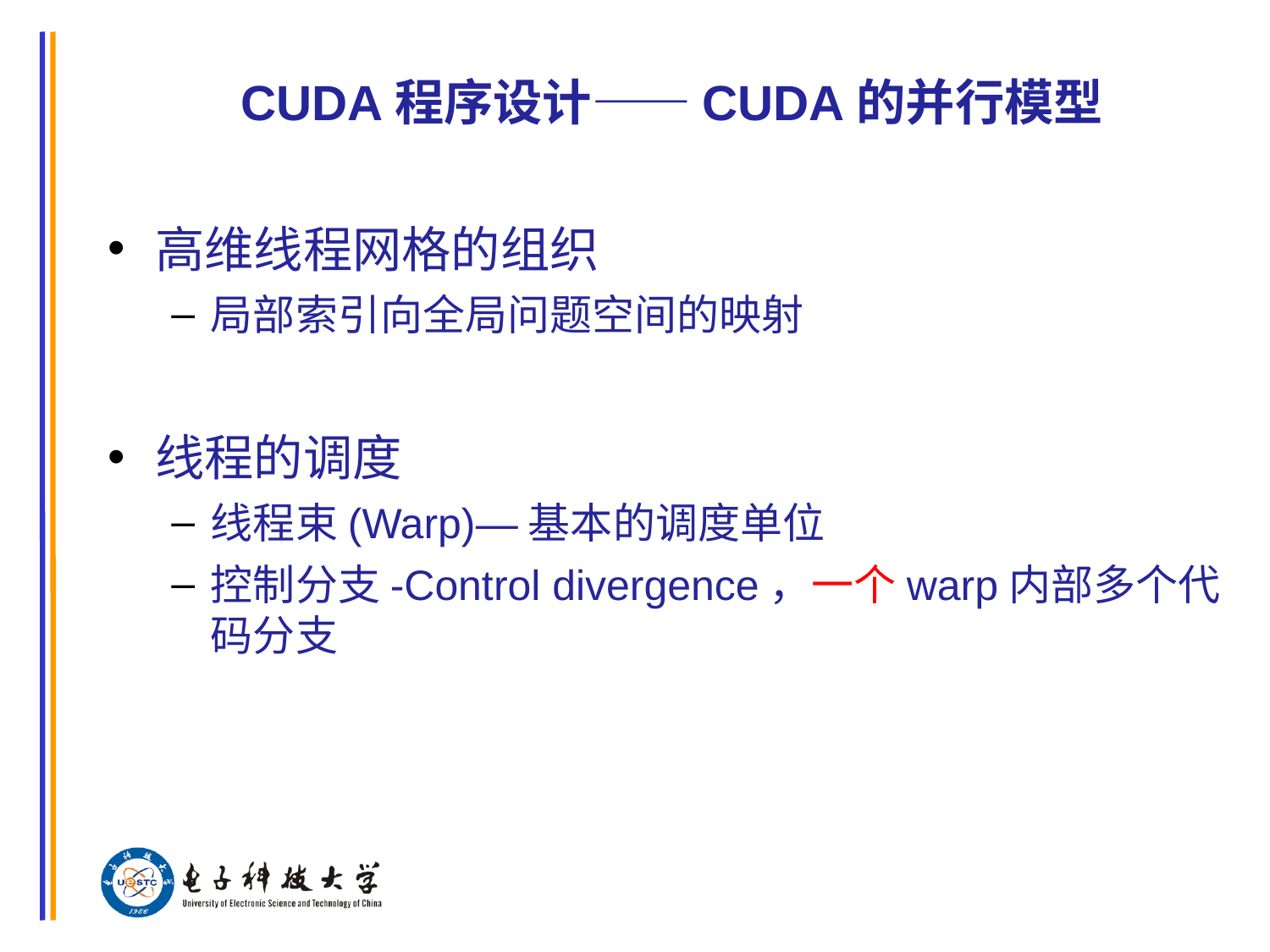

# CUDA程序设计——CUDA的并行模型
高维线程网格的组织
局部索引向全局问题空间的映射

线程的调度
线程束(Warp)—基本的调度单位
控制分支-Control divergence，一个warp内部多个代码分支